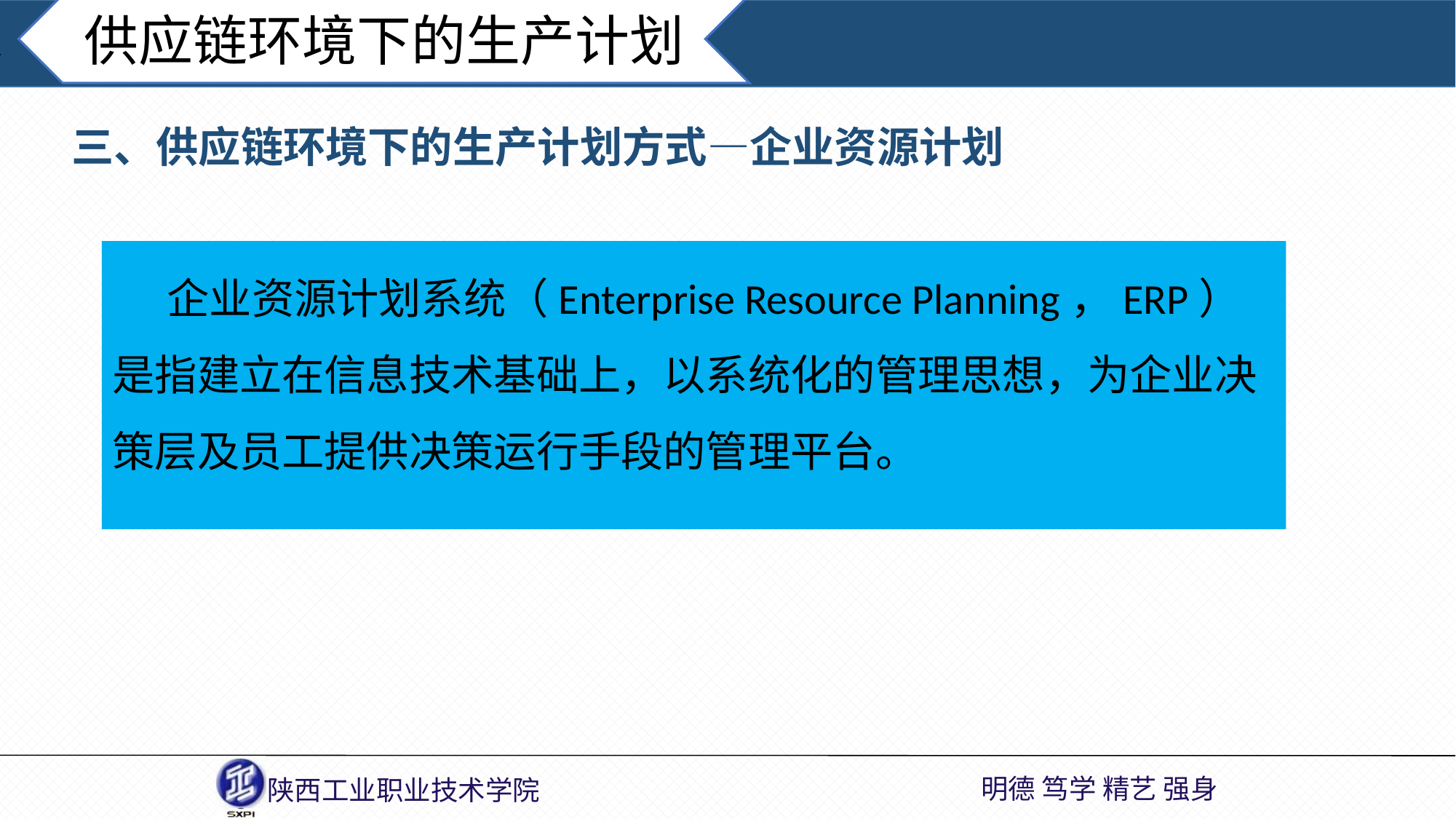

供应链环境下的生产计划

三、供应链环境下的生产计划方式—企业资源计划

企业资源计划系统（Enterprise Resource Planning，ERP）是指建立在信息技术基础上，以系统化的管理思想，为企业决策层及员工提供决策运行手段的管理平台。